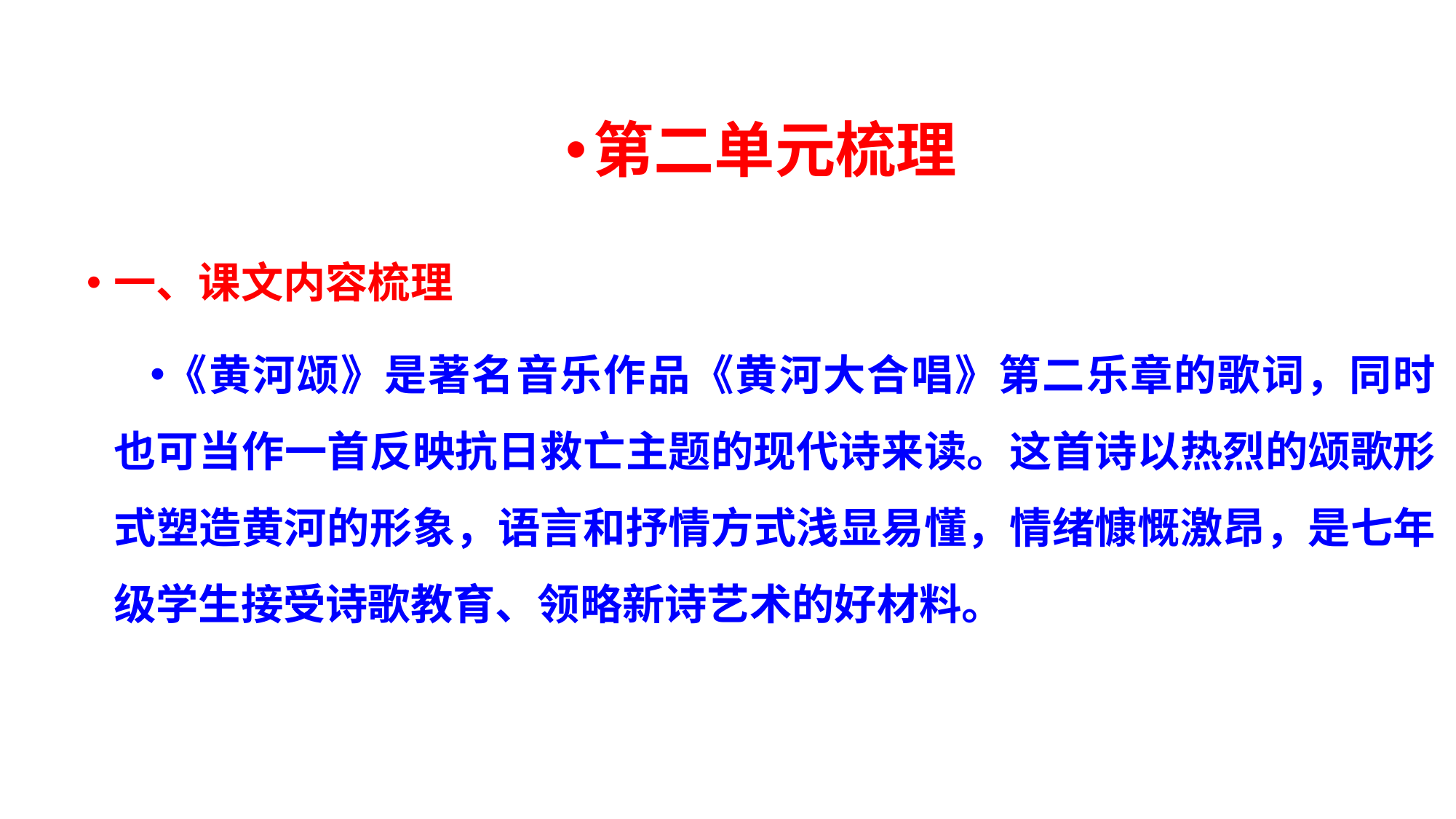

第二单元梳理

一、课文内容梳理
《黄河颂》是著名音乐作品《黄河大合唱》第二乐章的歌词，同时也可当作一首反映抗日救亡主题的现代诗来读。这首诗以热烈的颂歌形式塑造黄河的形象，语言和抒情方式浅显易懂，情绪慷慨激昂，是七年级学生接受诗歌教育、领略新诗艺术的好材料。